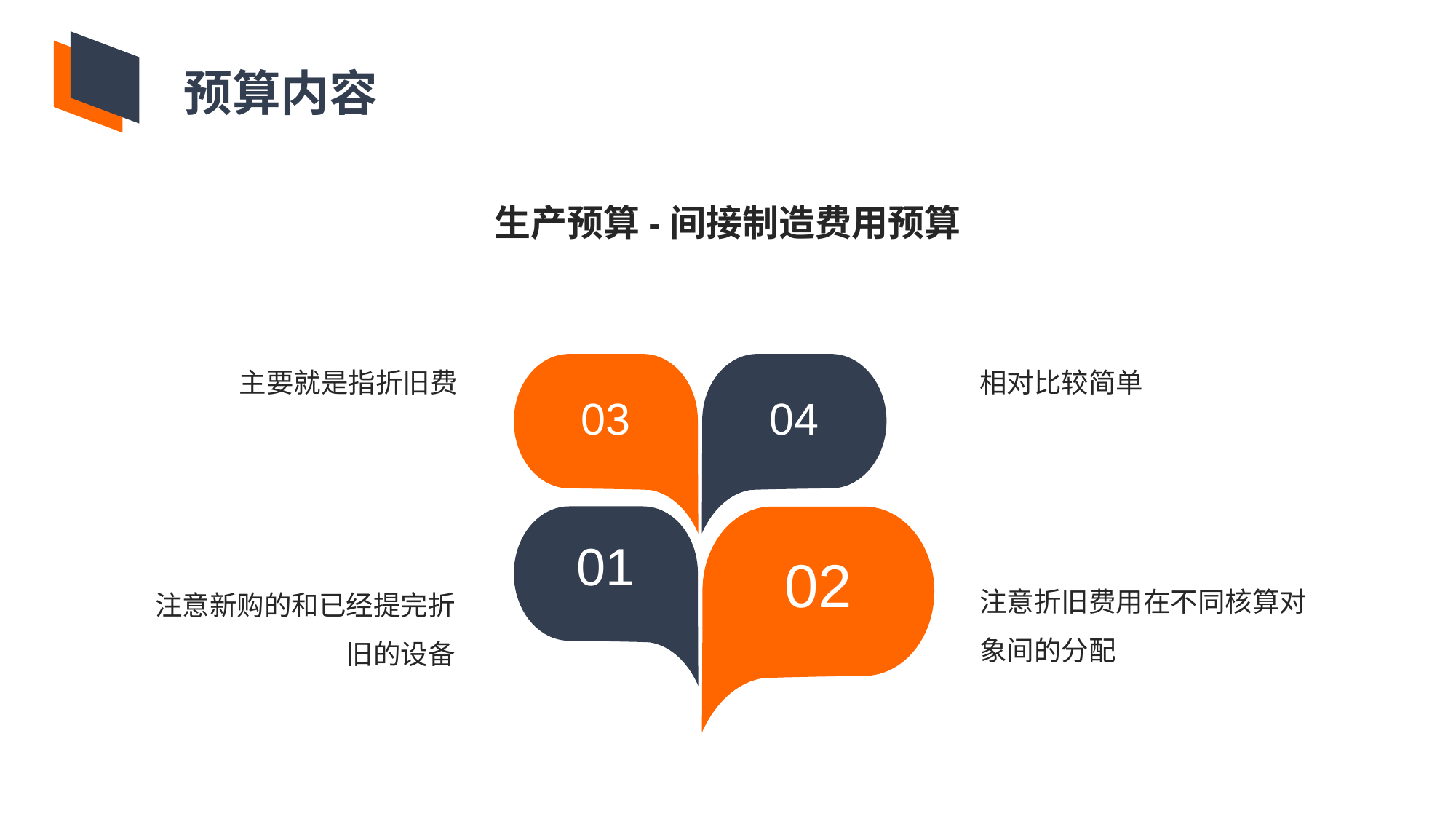

预算内容
生产预算-间接制造费用预算
主要就是指折旧费
相对比较简单
03

04

01

02

注意折旧费用在不同核算对象间的分配
注意新购的和已经提完折旧的设备